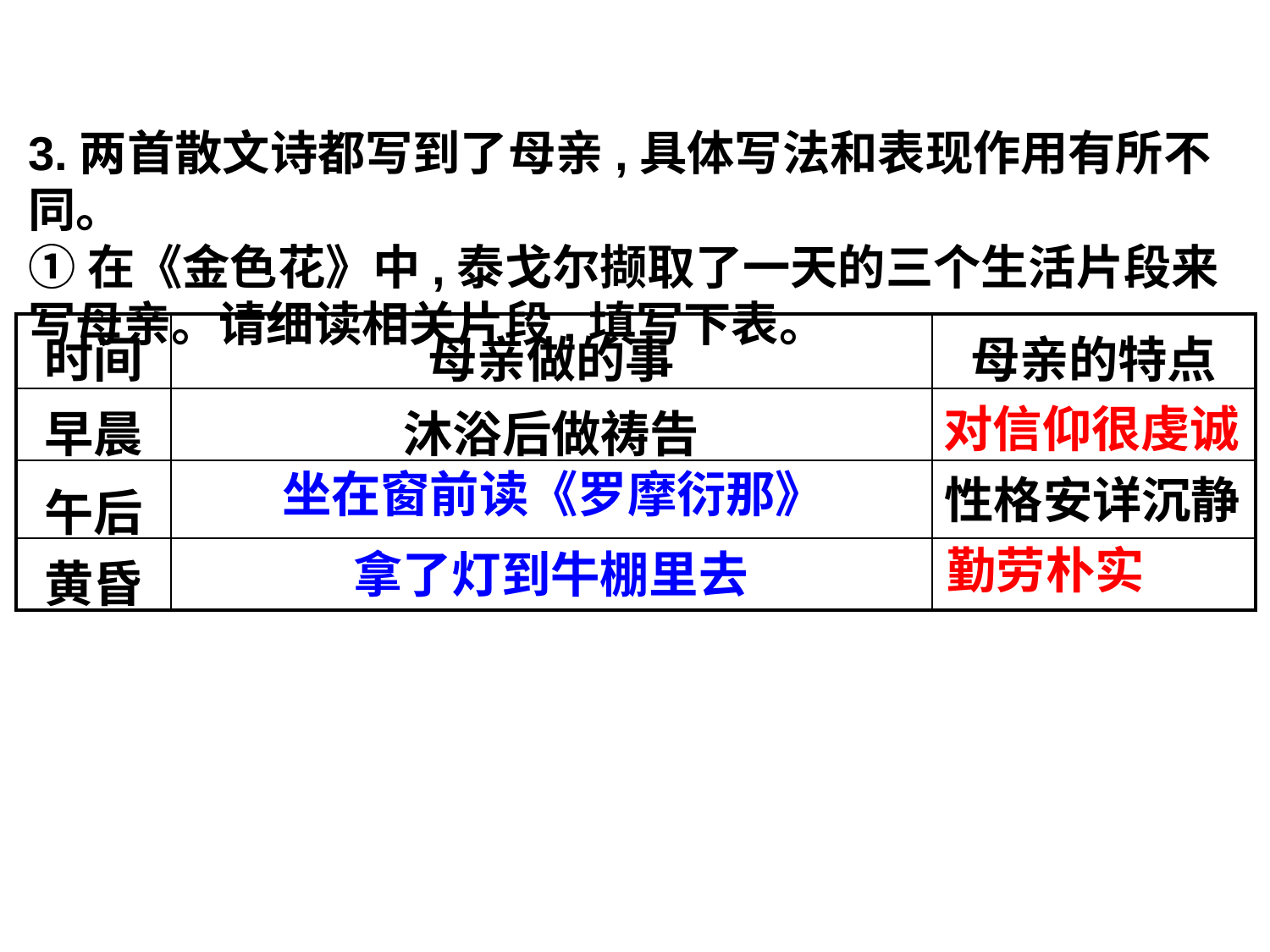

3.两首散文诗都写到了母亲,具体写法和表现作用有所不同。
①在《金色花》中,泰戈尔撷取了一天的三个生活片段来写母亲。请细读相关片段,填写下表。
| 时间 | 母亲做的事 | 母亲的特点 |
| --- | --- | --- |
| 早晨 | 沐浴后做祷告 |  |
| 午后 |  | 性格安详沉静 |
| 黄昏 |  |  |
对信仰很虔诚
坐在窗前读《罗摩衍那》
勤劳朴实
拿了灯到牛棚里去